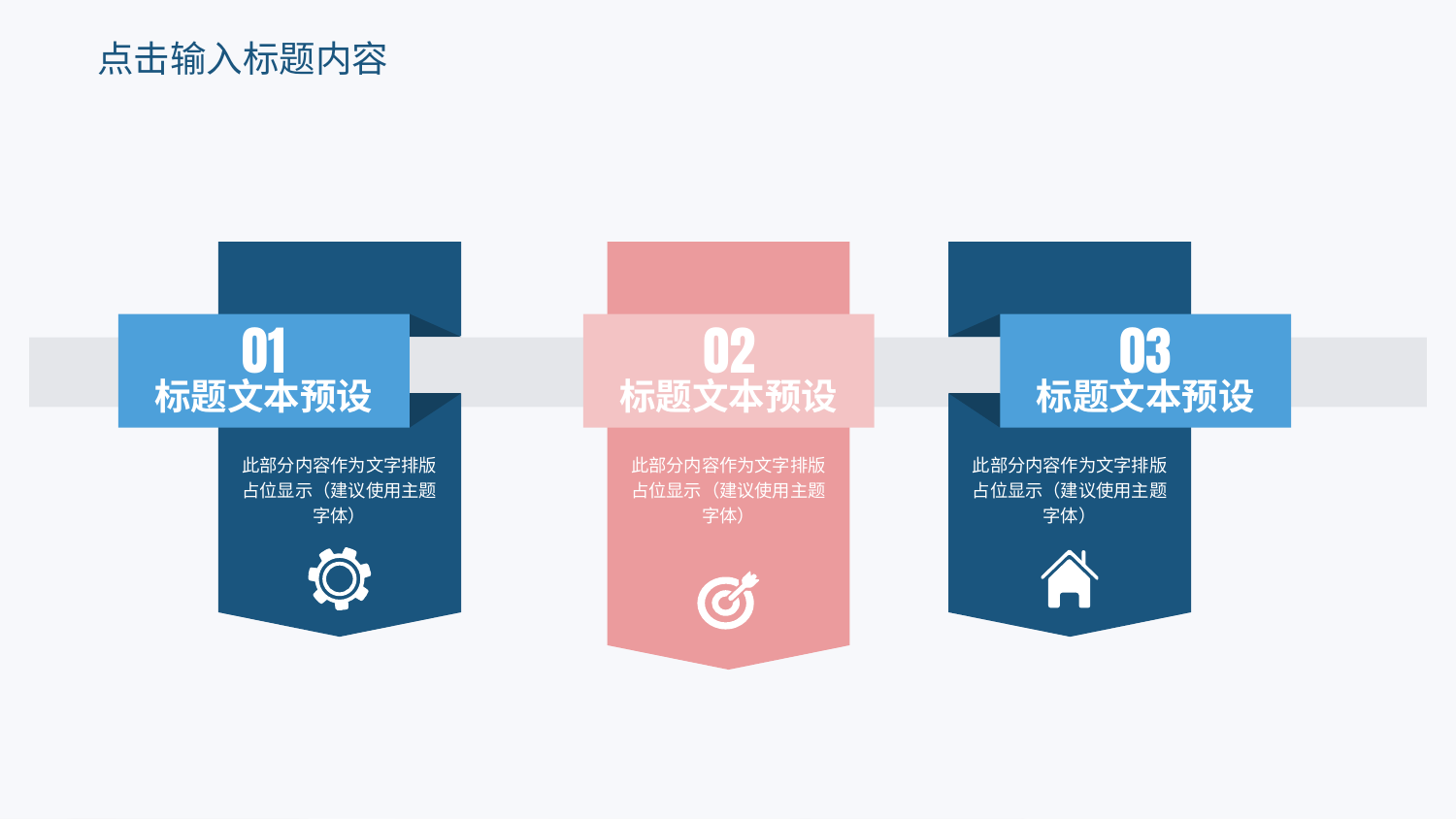

点击输入标题内容

01

标题文本预设

此部分内容作为文字排版占位显示（建议使用主题字体）

02
标题文本预设

此部分内容作为文字排版占位显示（建议使用主题字体）

03
标题文本预设

此部分内容作为文字排版占位显示（建议使用主题字体）